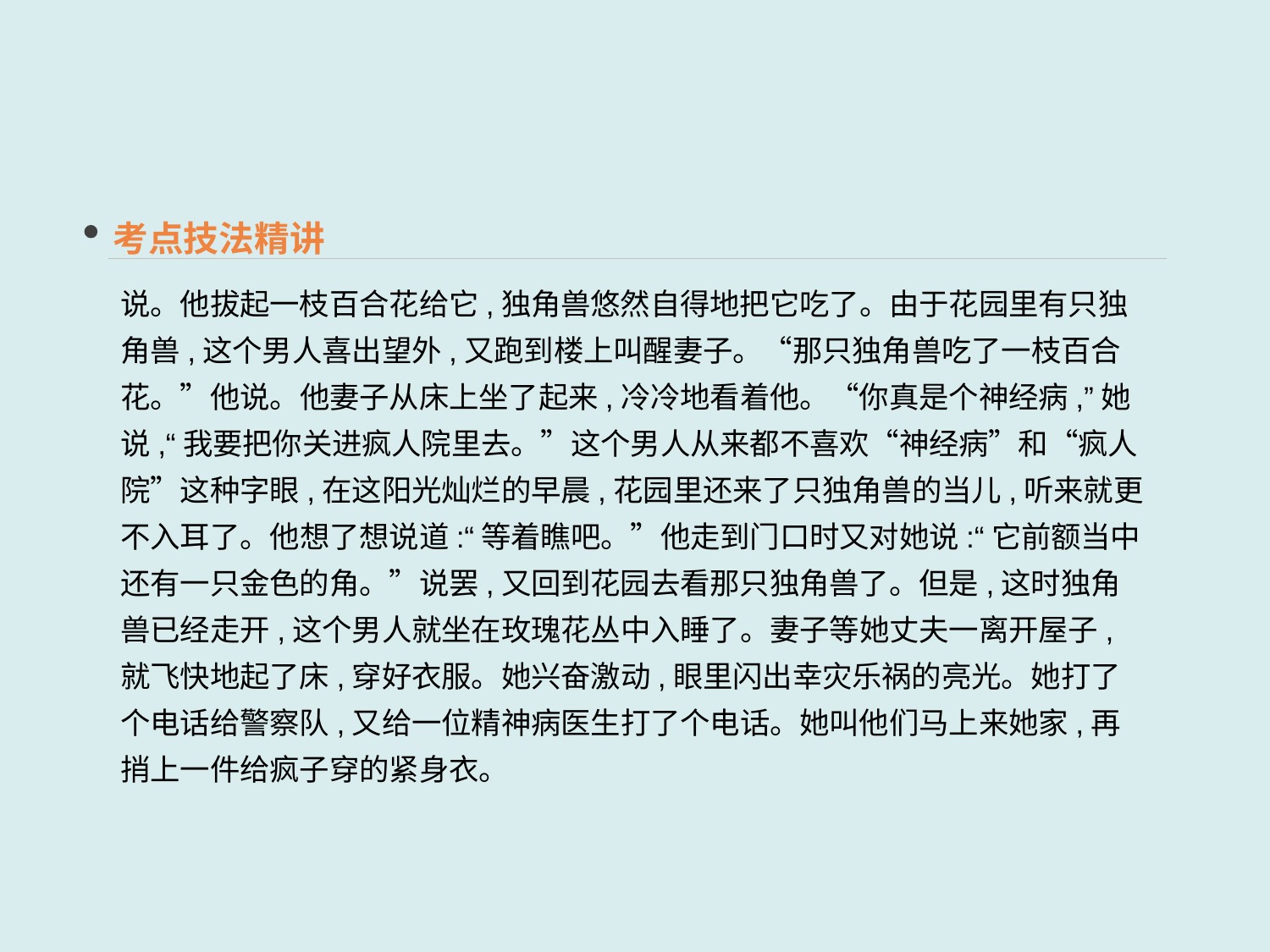

考点技法精讲

说。他拔起一枝百合花给它,独角兽悠然自得地把它吃了。由于花园里有只独角兽,这个男人喜出望外,又跑到楼上叫醒妻子。“那只独角兽吃了一枝百合花。”他说。他妻子从床上坐了起来,冷冷地看着他。“你真是个神经病,”她说,“我要把你关进疯人院里去。”这个男人从来都不喜欢“神经病”和“疯人院”这种字眼,在这阳光灿烂的早晨,花园里还来了只独角兽的当儿,听来就更不入耳了。他想了想说道:“等着瞧吧。”他走到门口时又对她说:“它前额当中还有一只金色的角。”说罢,又回到花园去看那只独角兽了。但是,这时独角兽已经走开,这个男人就坐在玫瑰花丛中入睡了。妻子等她丈夫一离开屋子,就飞快地起了床,穿好衣服。她兴奋激动,眼里闪出幸灾乐祸的亮光。她打了个电话给警察队,又给一位精神病医生打了个电话。她叫他们马上来她家,再捎上一件给疯子穿的紧身衣。